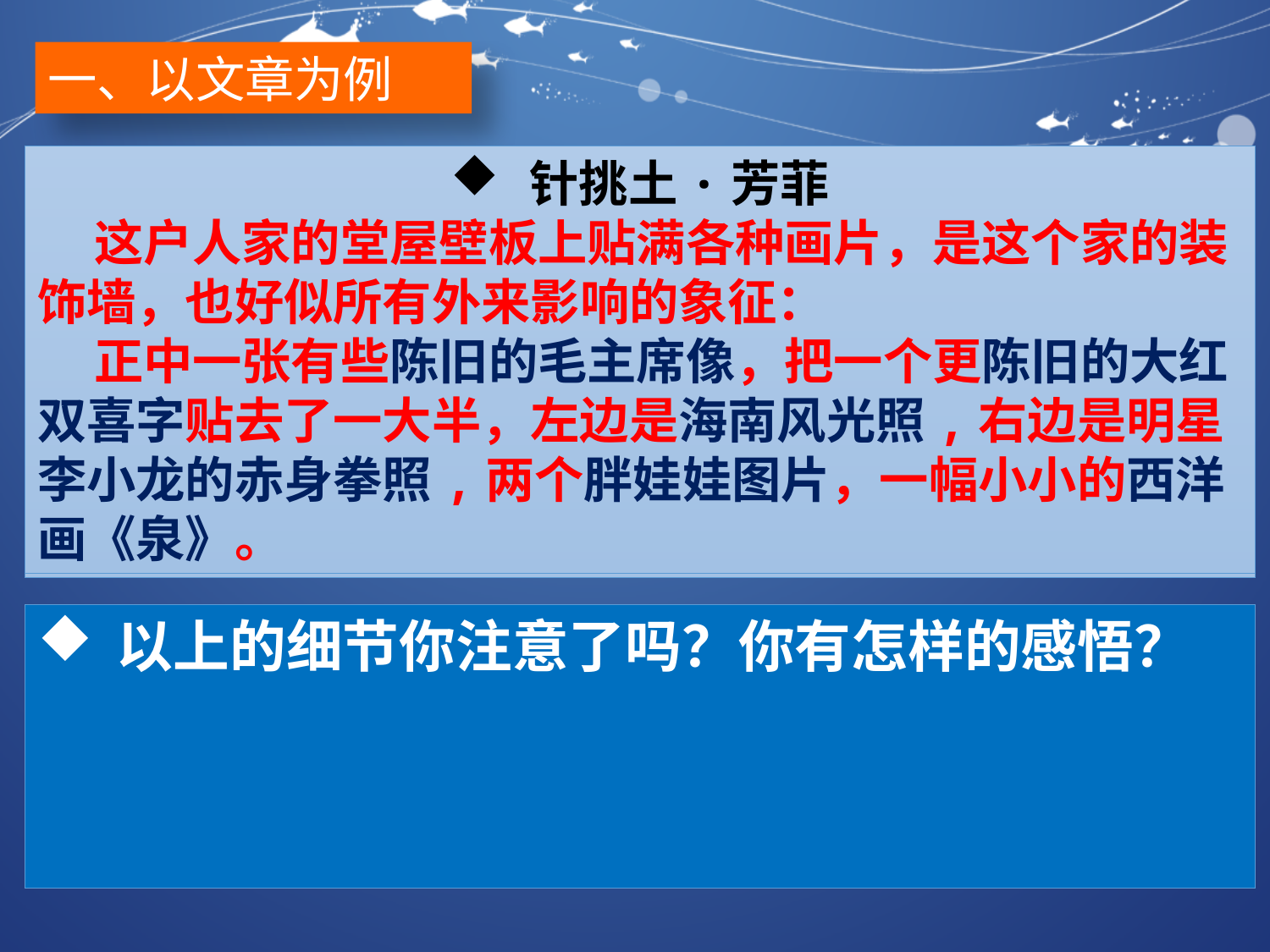

一、以文章为例
针挑土·芳菲
    这户人家的堂屋壁板上贴满各种画片，是这个家的装饰墙，也好似所有外来影响的象征：
    正中一张有些陈旧的毛主席像，把一个更陈旧的大红双喜字贴去了一大半，左边是海南风光照,右边是明星李小龙的赤身拳照,两个胖娃娃图片，一幅小小的西洋画《泉》。
针挑土·芳菲
    这户人家的堂屋壁板上贴满各种画片，是这个家的装饰墙，也好似所有外来影响的象征：
    正中一张有些陈旧的毛主席像，把一个更陈旧的大红双喜字贴去了一大半，左边是海南风光照,右边是明星李小龙的赤身拳照,两个胖娃娃图片，一幅小小的西洋画《泉》。
以上的细节你注意了吗？你有怎样的感悟？